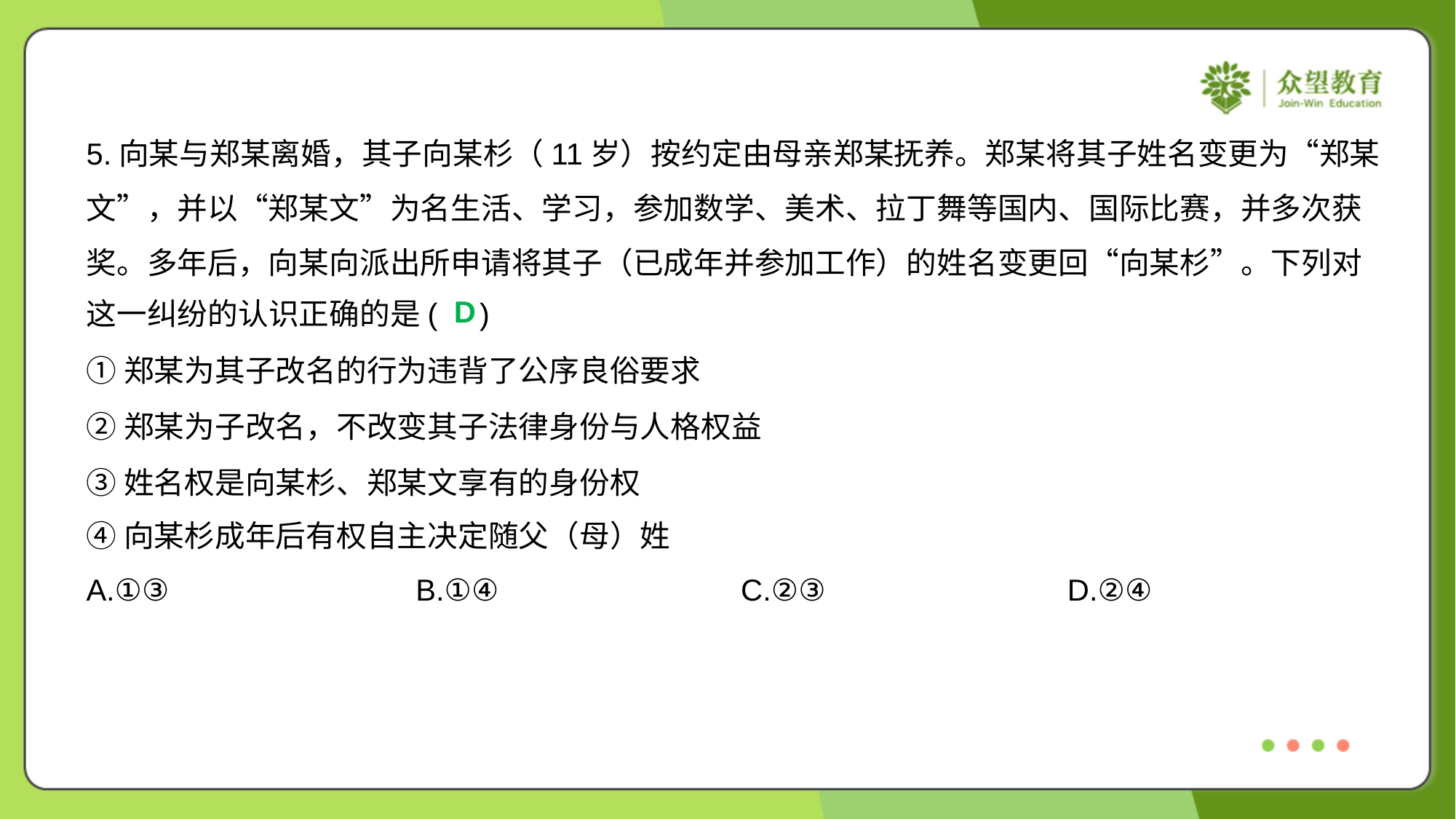

5.向某与郑某离婚，其子向某杉（11岁）按约定由母亲郑某抚养。郑某将其子姓名变更为“郑某
文”，并以“郑某文”为名生活、学习，参加数学、美术、拉丁舞等国内、国际比赛，并多次获
奖。多年后，向某向派出所申请将其子（已成年并参加工作）的姓名变更回“向某杉”。下列对
这一纠纷的认识正确的是(     )
D
①郑某为其子改名的行为违背了公序良俗要求
②郑某为子改名，不改变其子法律身份与人格权益
③姓名权是向某杉、郑某文享有的身份权
④向某杉成年后有权自主决定随父（母）姓
A.①③	B.①④	C.②③	D.②④